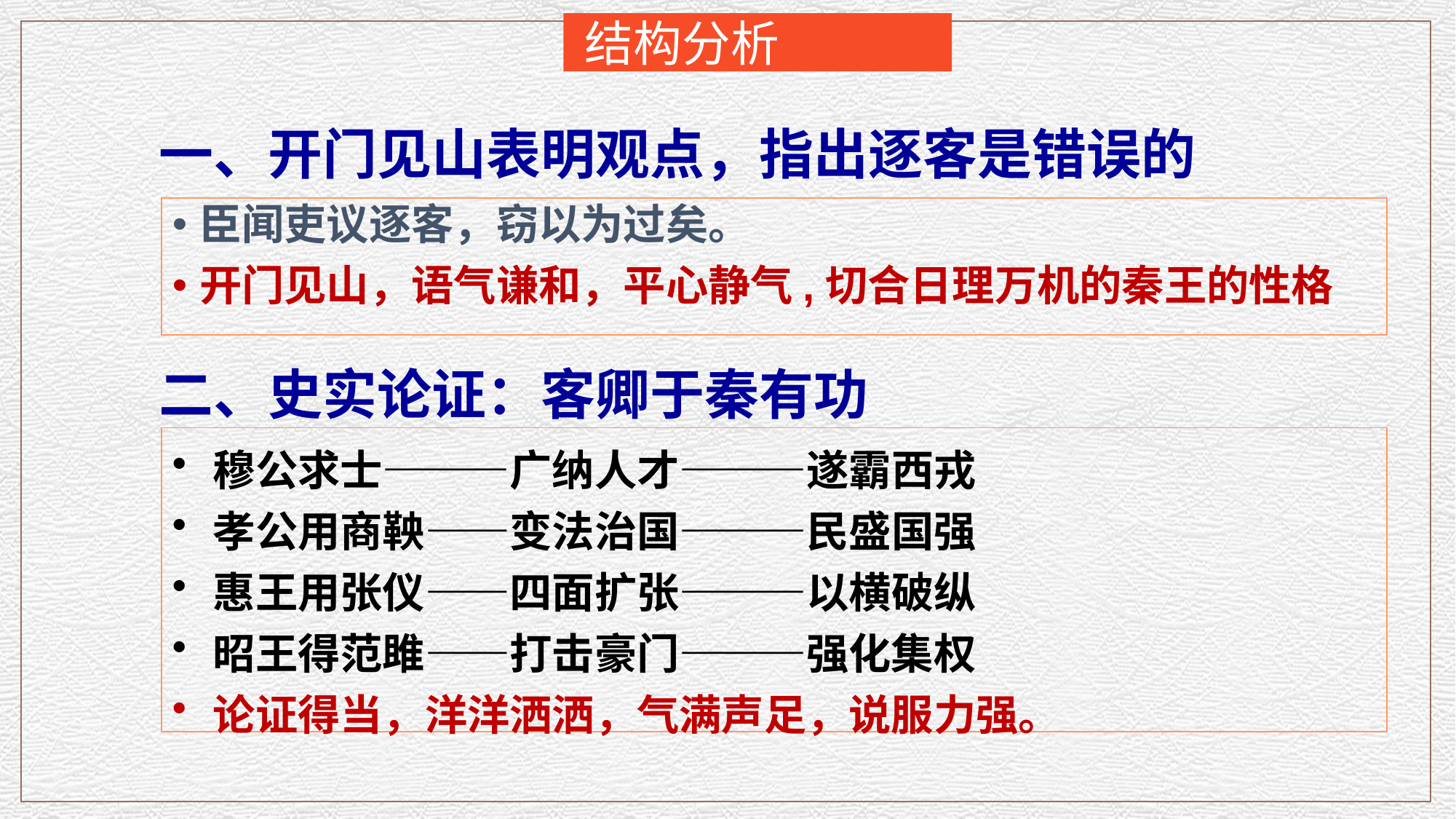

结构分析
一、开门见山表明观点，指出逐客是错误的
臣闻吏议逐客，窃以为过矣。
开门见山，语气谦和，平心静气,切合日理万机的秦王的性格
二、史实论证：客卿于秦有功
穆公求士———广纳人才———遂霸西戎
孝公用商鞅——变法治国———民盛国强
惠王用张仪——四面扩张———以横破纵
昭王得范雎——打击豪门———强化集权
论证得当，洋洋洒洒，气满声足，说服力强。

28